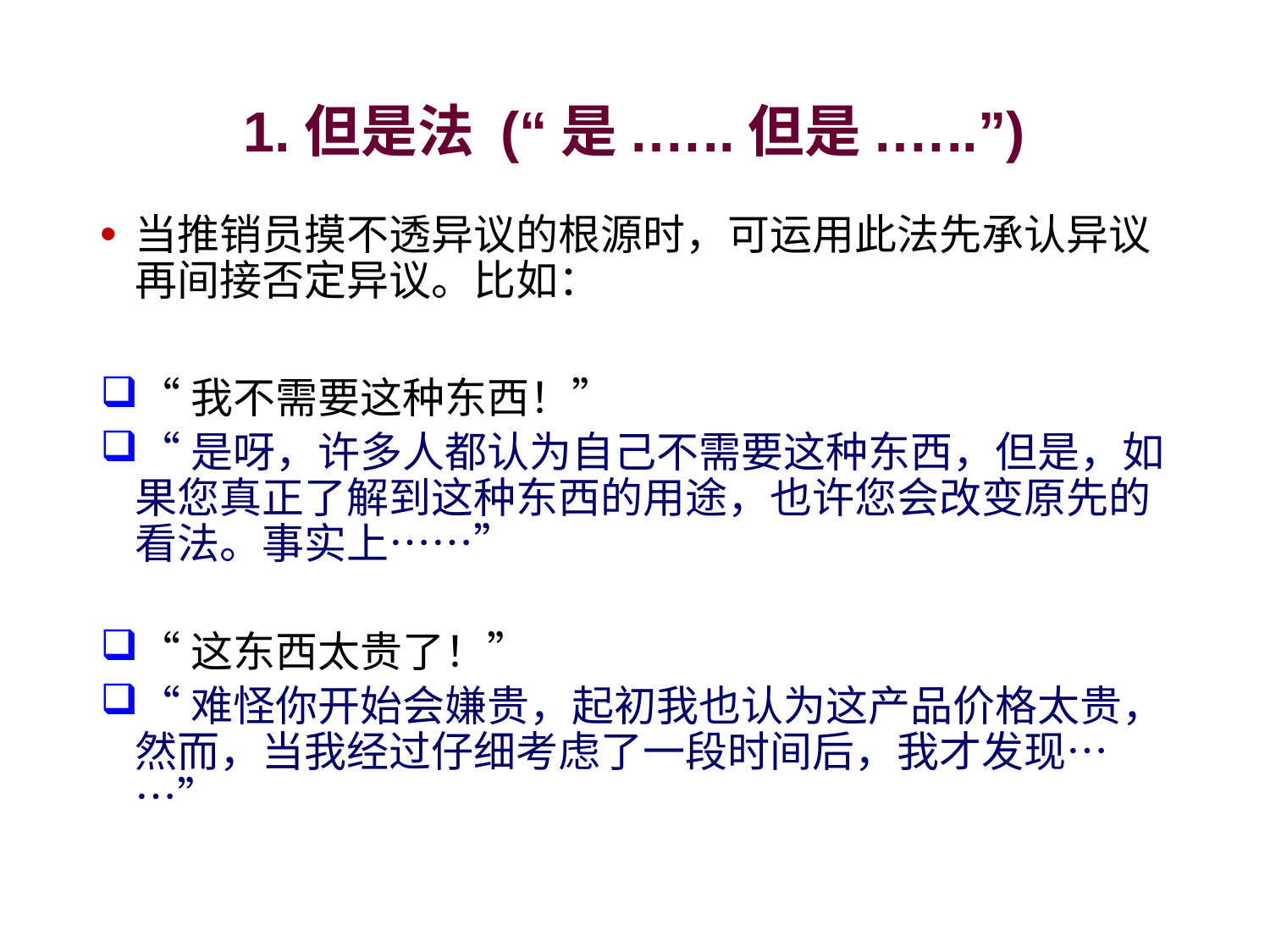

# 1.但是法 (“是.…..但是.…..”)
当推销员摸不透异议的根源时，可运用此法先承认异议再间接否定异议。比如：

“我不需要这种东西！”
“是呀，许多人都认为自己不需要这种东西，但是，如果您真正了解到这种东西的用途，也许您会改变原先的看法。事实上……”

“这东西太贵了！”
“难怪你开始会嫌贵，起初我也认为这产品价格太贵，然而，当我经过仔细考虑了一段时间后，我才发现……”